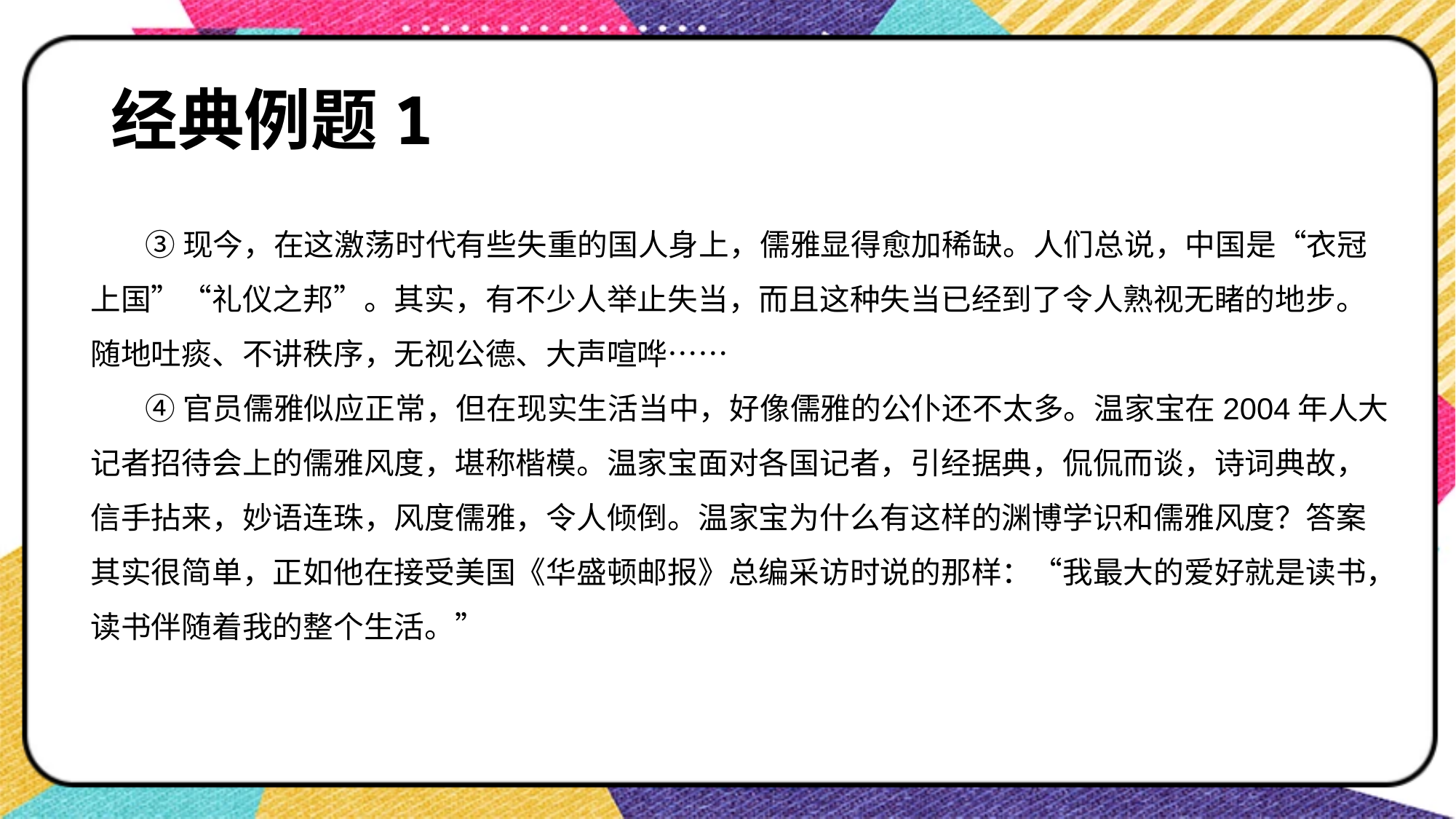

# 经典例题1

③现今，在这激荡时代有些失重的国人身上，儒雅显得愈加稀缺。人们总说，中国是“衣冠上国”“礼仪之邦”。其实，有不少人举止失当，而且这种失当已经到了令人熟视无睹的地步。随地吐痰、不讲秩序，无视公德、大声喧哗……
④官员儒雅似应正常，但在现实生活当中，好像儒雅的公仆还不太多。温家宝在2004年人大记者招待会上的儒雅风度，堪称楷模。温家宝面对各国记者，引经据典，侃侃而谈，诗词典故，信手拈来，妙语连珠，风度儒雅，令人倾倒。温家宝为什么有这样的渊博学识和儒雅风度？答案其实很简单，正如他在接受美国《华盛顿邮报》总编采访时说的那样：“我最大的爱好就是读书，读书伴随着我的整个生活。”